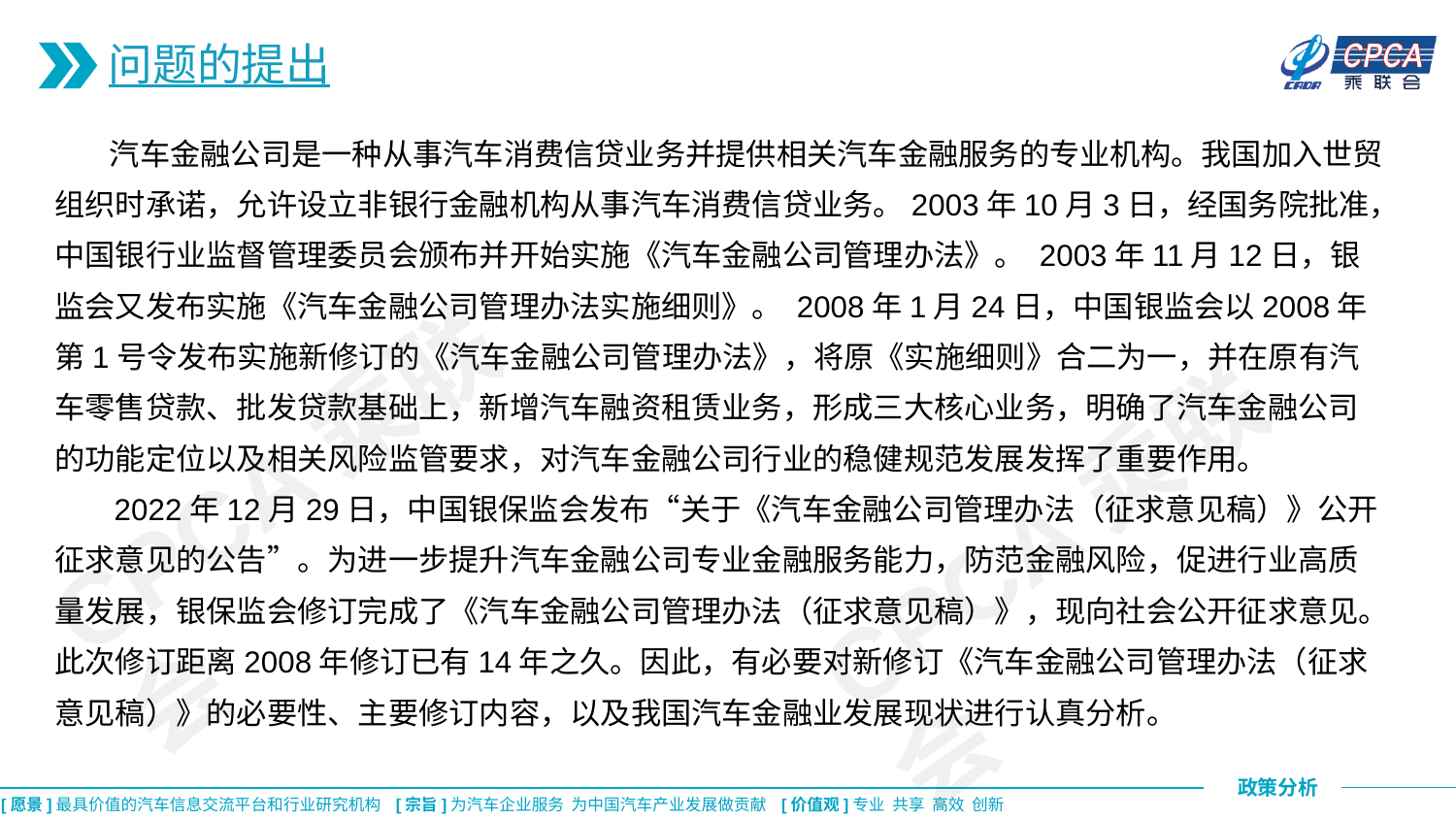

问题的提出
       汽车金融公司是一种从事汽车消费信贷业务并提供相关汽车金融服务的专业机构。我国加入世贸组织时承诺，允许设立非银行金融机构从事汽车消费信贷业务。2003年10月3日，经国务院批准，中国银行业监督管理委员会颁布并开始实施《汽车金融公司管理办法》。 2003年11月12日，银监会又发布实施《汽车金融公司管理办法实施细则》。 2008年1月24日，中国银监会以2008年第1号令发布实施新修订的《汽车金融公司管理办法》，将原《实施细则》合二为一，并在原有汽车零售贷款、批发贷款基础上，新增汽车融资租赁业务，形成三大核心业务，明确了汽车金融公司的功能定位以及相关风险监管要求，对汽车金融公司行业的稳健规范发展发挥了重要作用。
       2022年12月29日，中国银保监会发布“关于《汽车金融公司管理办法（征求意见稿）》公开征求意见的公告”。为进一步提升汽车金融公司专业金融服务能力，防范金融风险，促进行业高质量发展，银保监会修订完成了《汽车金融公司管理办法（征求意见稿）》，现向社会公开征求意见。此次修订距离2008年修订已有14年之久。因此，有必要对新修订《汽车金融公司管理办法（征求意见稿）》的必要性、主要修订内容，以及我国汽车金融业发展现状进行认真分析。
CPCA乘联会
CPCA乘联会